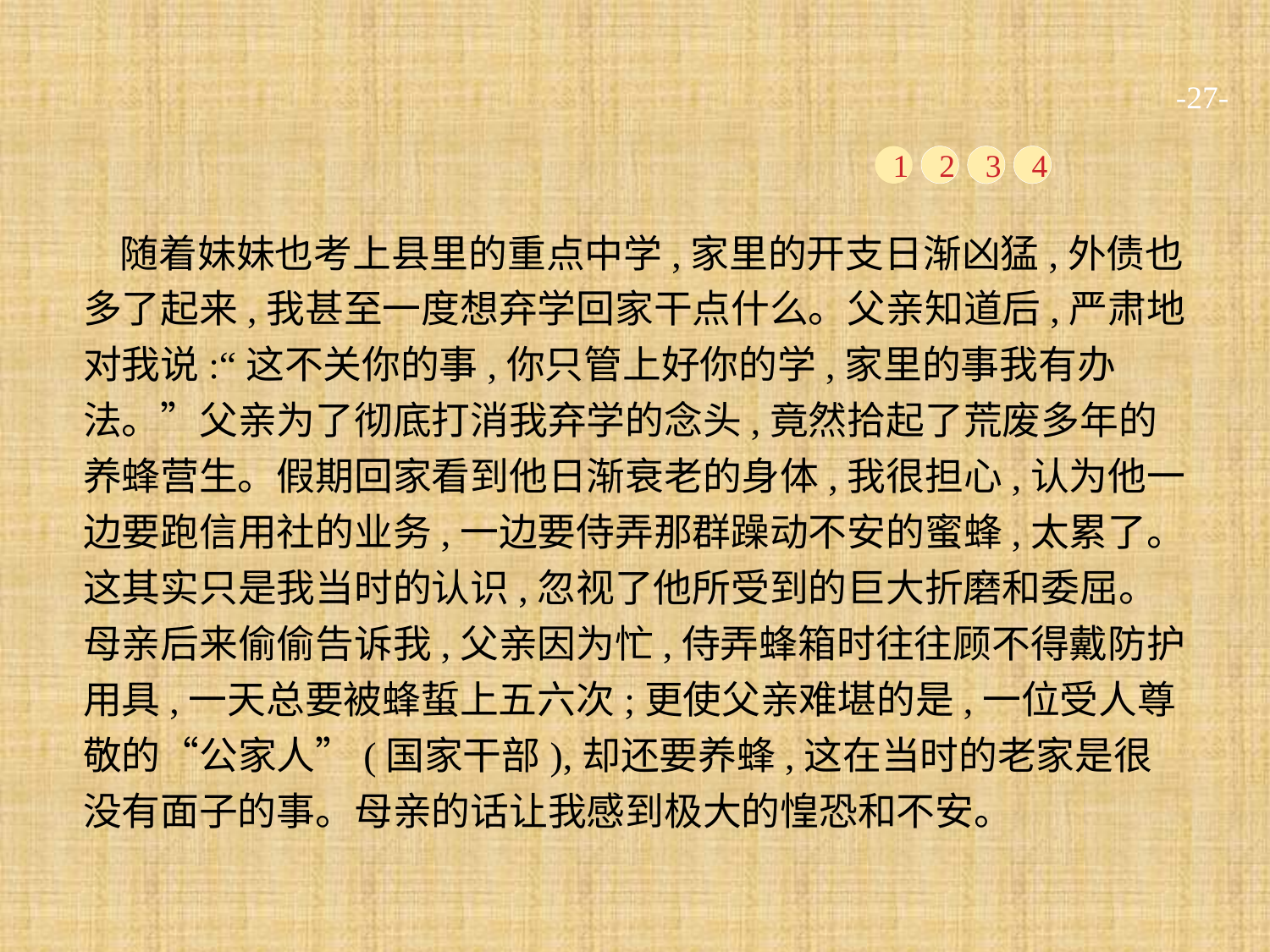

-27-
1
2
3
4
随着妹妹也考上县里的重点中学,家里的开支日渐凶猛,外债也多了起来,我甚至一度想弃学回家干点什么。父亲知道后,严肃地对我说:“这不关你的事,你只管上好你的学,家里的事我有办法。”父亲为了彻底打消我弃学的念头,竟然拾起了荒废多年的养蜂营生。假期回家看到他日渐衰老的身体,我很担心,认为他一边要跑信用社的业务,一边要侍弄那群躁动不安的蜜蜂,太累了。这其实只是我当时的认识,忽视了他所受到的巨大折磨和委屈。母亲后来偷偷告诉我,父亲因为忙,侍弄蜂箱时往往顾不得戴防护用具,一天总要被蜂蜇上五六次;更使父亲难堪的是,一位受人尊敬的“公家人”(国家干部),却还要养蜂,这在当时的老家是很没有面子的事。母亲的话让我感到极大的惶恐和不安。